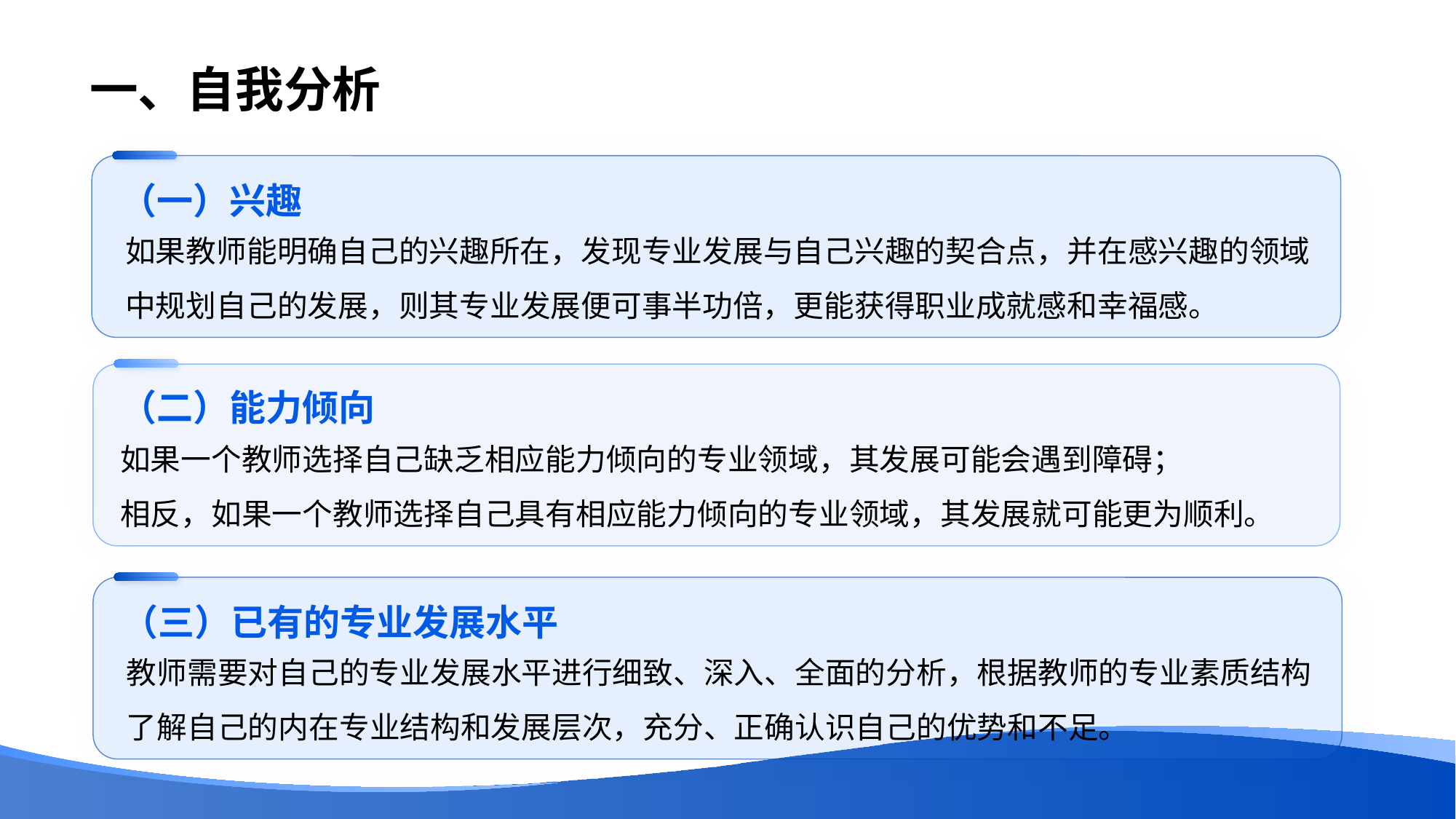

# 一、自我分析

（一）兴趣

如果教师能明确自己的兴趣所在，发现专业发展与自己兴趣的契合点，并在感兴趣的领域中规划自己的发展，则其专业发展便可事半功倍，更能获得职业成就感和幸福感。
（二）能力倾向

如果一个教师选择自己缺乏相应能力倾向的专业领域，其发展可能会遇到障碍；
相反，如果一个教师选择自己具有相应能力倾向的专业领域，其发展就可能更为顺利。

（三）已有的专业发展水平

教师需要对自己的专业发展水平进行细致、深入、全面的分析，根据教师的专业素质结构了解自己的内在专业结构和发展层次，充分、正确认识自己的优势和不足。